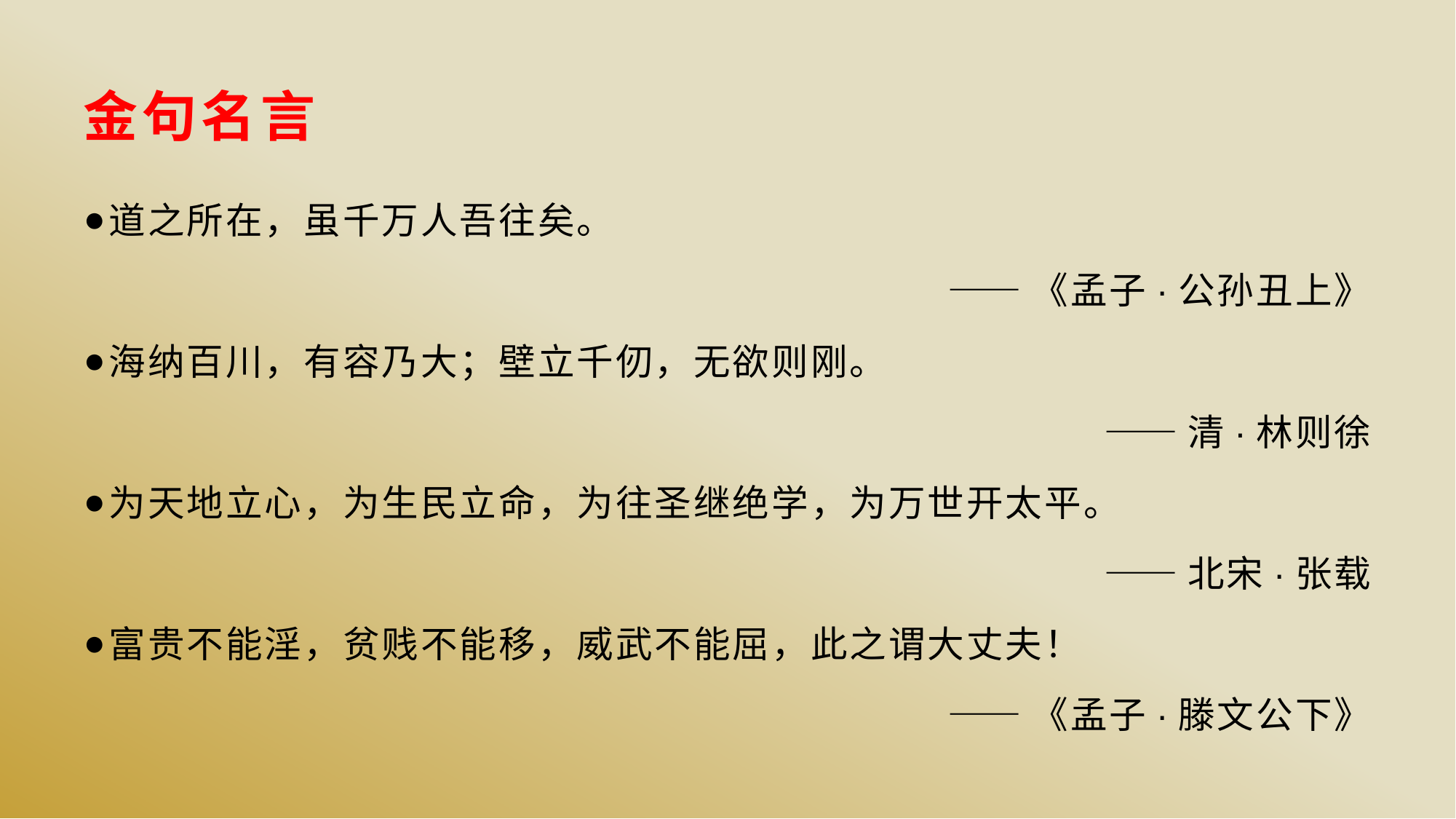

# 金句名言
道之所在，虽千万人吾往矣。
——《孟子·公孙丑上》
海纳百川，有容乃大；壁立千仞，无欲则刚。
——清·林则徐
为天地立心，为生民立命，为往圣继绝学，为万世开太平。
——北宋·张载
富贵不能淫，贫贱不能移，威武不能屈，此之谓大丈夫！
——《孟子·滕文公下》